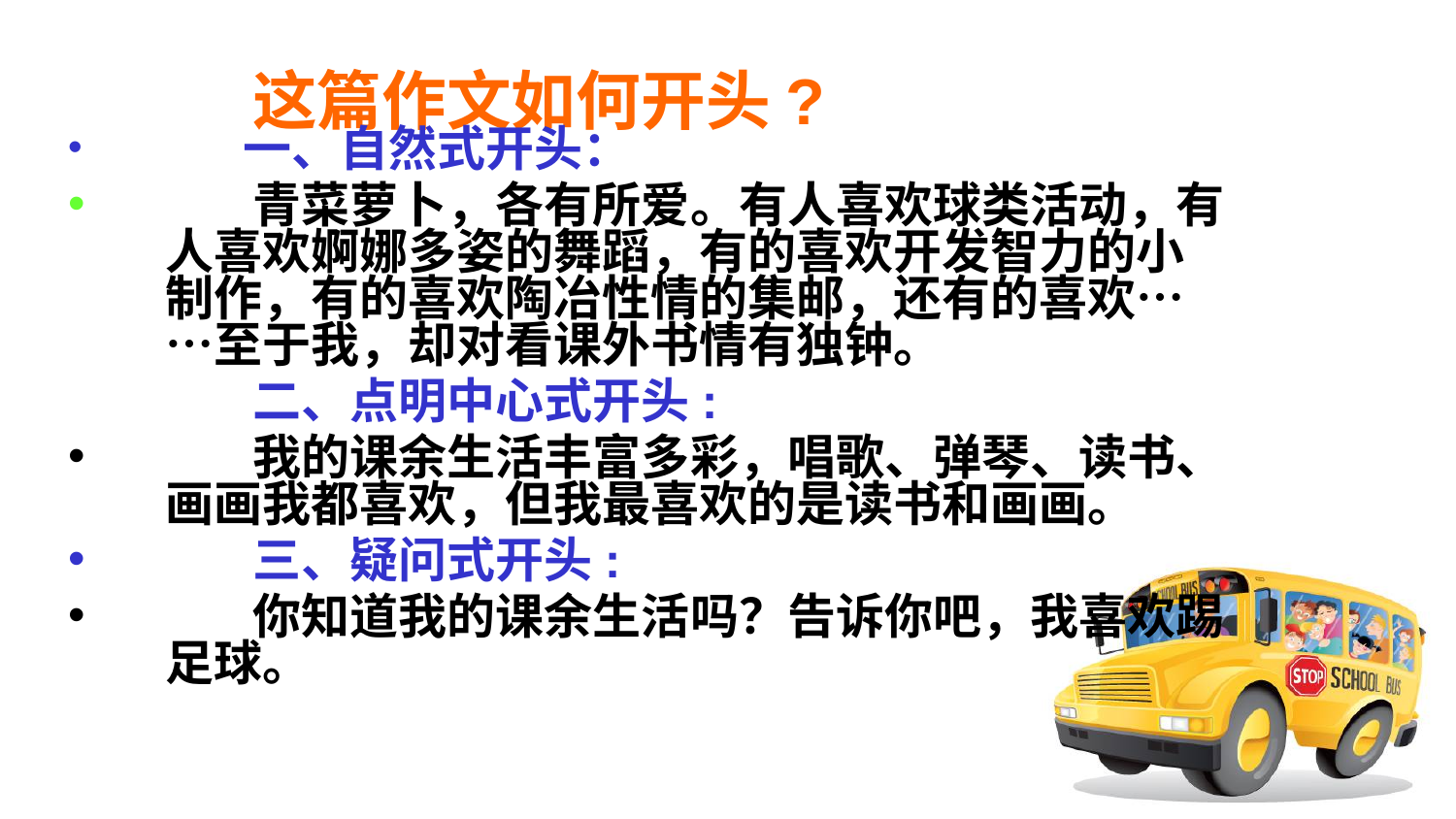

# 这篇作文如何开头?
       一、自然式开头：
       青菜萝卜，各有所爱。有人喜欢球类活动，有人喜欢婀娜多姿的舞蹈，有的喜欢开发智力的小制作，有的喜欢陶冶性情的集邮，还有的喜欢……至于我，却对看课外书情有独钟。
       二、点明中心式开头:
       我的课余生活丰富多彩，唱歌、弹琴、读书、画画我都喜欢，但我最喜欢的是读书和画画。
       三、疑问式开头:
       你知道我的课余生活吗？告诉你吧，我喜欢踢足球。